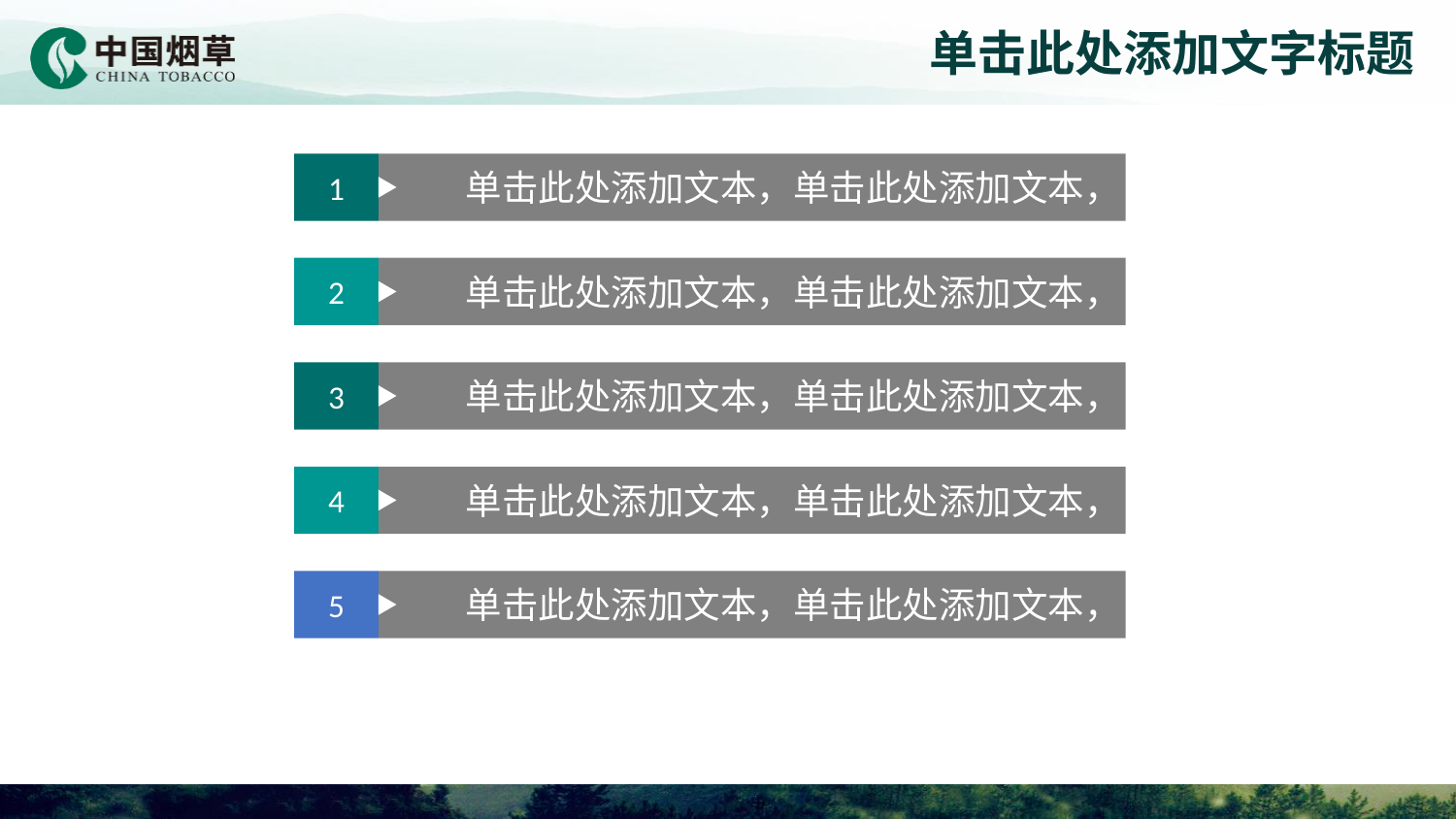

1
单击此处添加文本，单击此处添加文本，

2
单击此处添加文本，单击此处添加文本，

3
单击此处添加文本，单击此处添加文本，

4
单击此处添加文本，单击此处添加文本，

5
单击此处添加文本，单击此处添加文本，